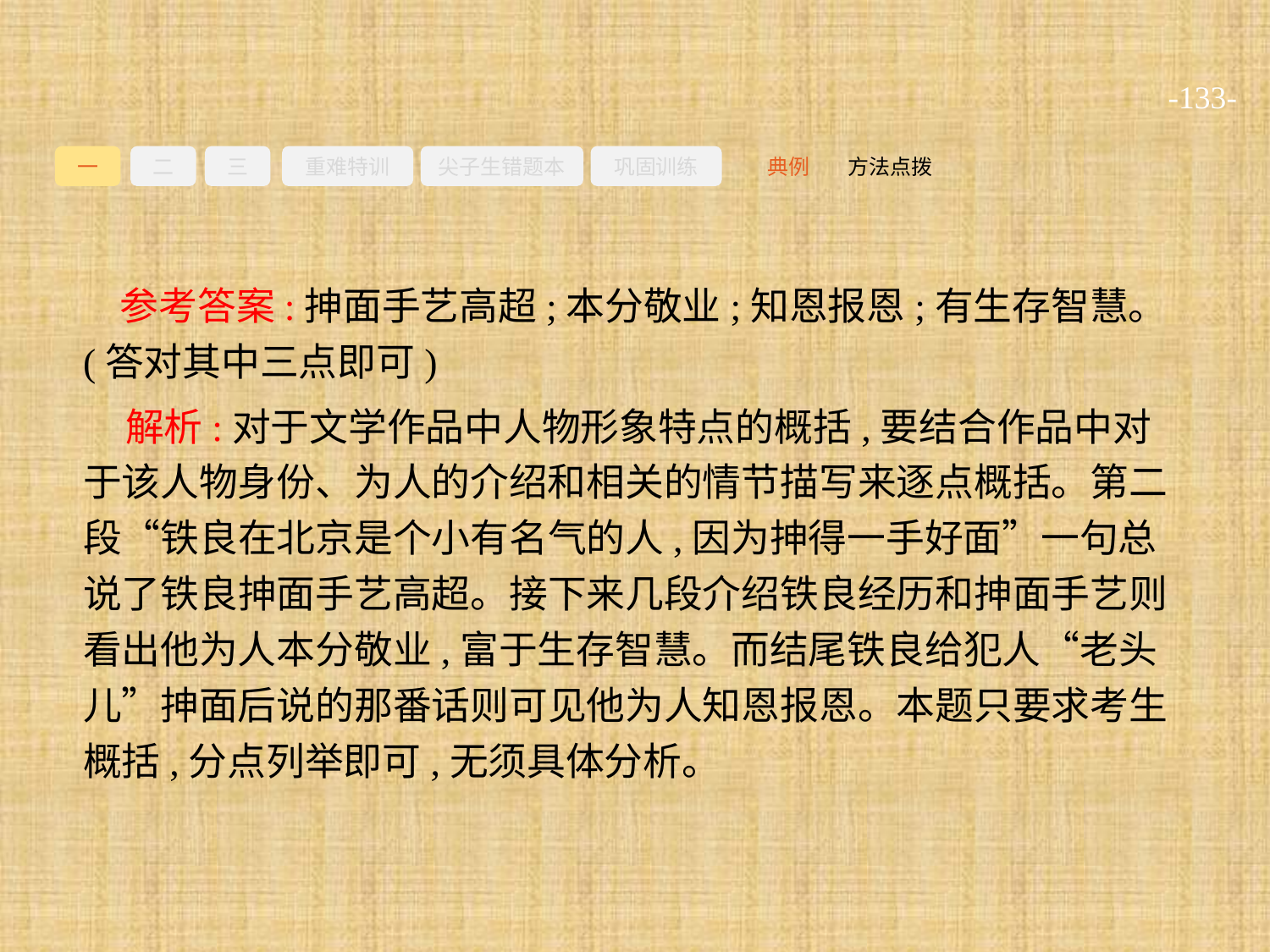

-133-
一
二
三
重难特训
尖子生错题本
巩固训练
方法点拨
典例
参考答案:抻面手艺高超;本分敬业;知恩报恩;有生存智慧。(答对其中三点即可)
解析:对于文学作品中人物形象特点的概括,要结合作品中对于该人物身份、为人的介绍和相关的情节描写来逐点概括。第二段“铁良在北京是个小有名气的人,因为抻得一手好面”一句总说了铁良抻面手艺高超。接下来几段介绍铁良经历和抻面手艺则看出他为人本分敬业,富于生存智慧。而结尾铁良给犯人“老头儿”抻面后说的那番话则可见他为人知恩报恩。本题只要求考生概括,分点列举即可,无须具体分析。